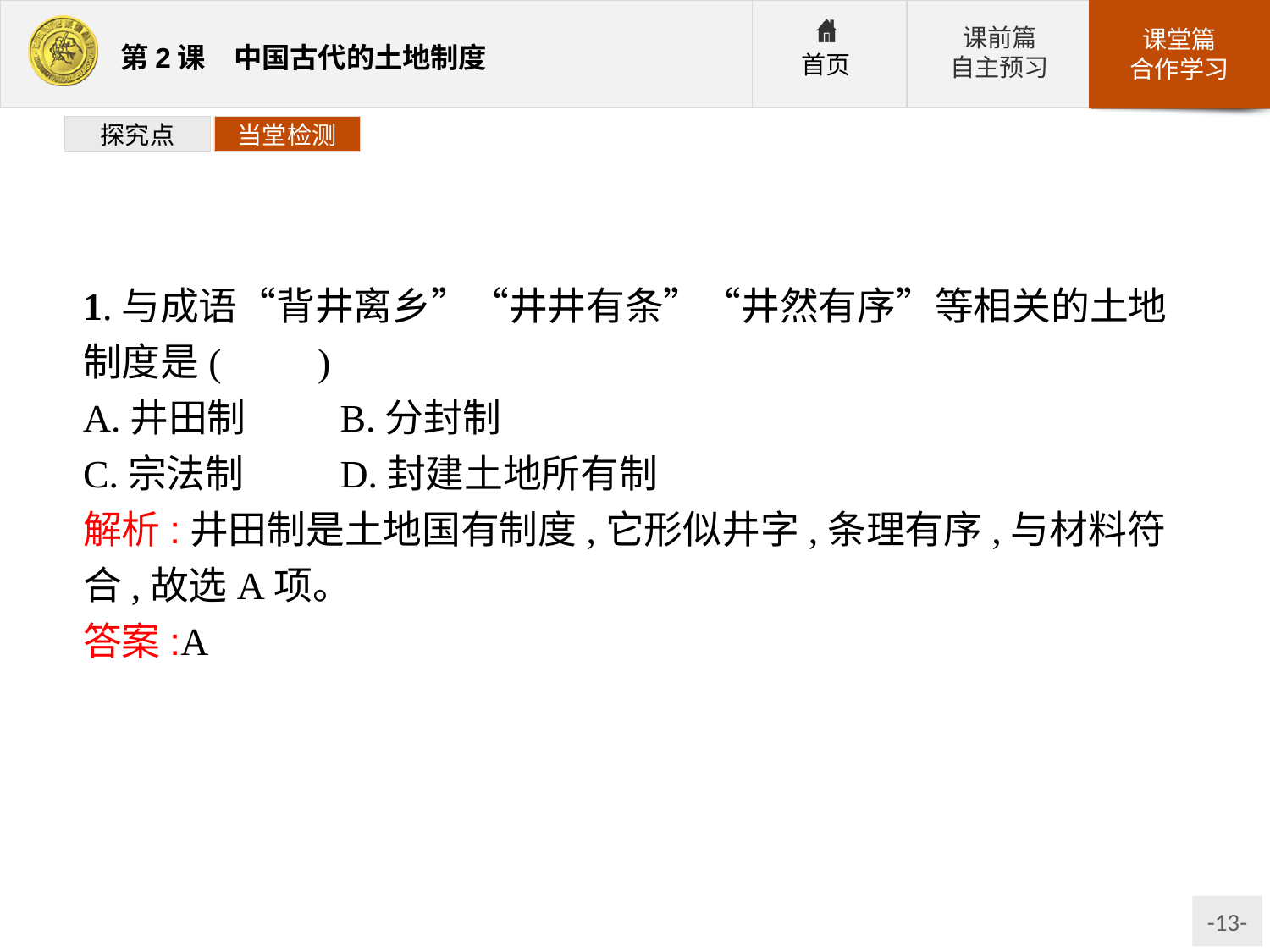

探究点
当堂检测
1.与成语“背井离乡”“井井有条”“井然有序”等相关的土地制度是(　　)
A.井田制	B.分封制
C.宗法制	D.封建土地所有制
解析:井田制是土地国有制度,它形似井字,条理有序,与材料符合,故选A项。
答案:A